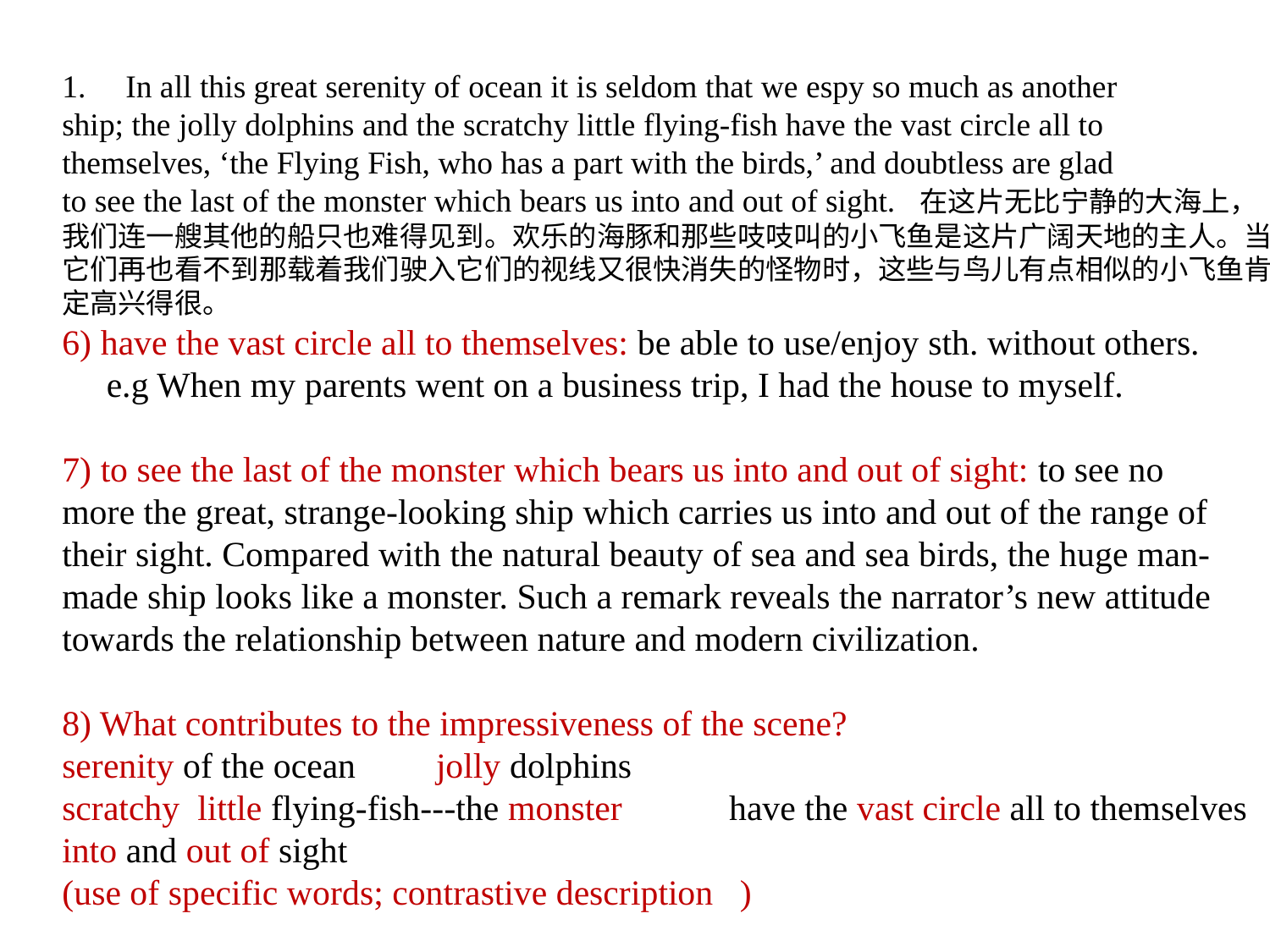

In all this great serenity of ocean it is seldom that we espy so much as another
ship; the jolly dolphins and the scratchy little flying-fish have the vast circle all to
themselves, ‘the Flying Fish, who has a part with the birds,’ and doubtless are glad
to see the last of the monster which bears us into and out of sight.  在这片无比宁静的大海上，
我们连一艘其他的船只也难得见到。欢乐的海豚和那些吱吱叫的小飞鱼是这片广阔天地的主人。当
它们再也看不到那载着我们驶入它们的视线又很快消失的怪物时，这些与鸟儿有点相似的小飞鱼肯
定高兴得很。
6) have the vast circle all to themselves: be able to use/enjoy sth. without others.
     e.g When my parents went on a business trip, I had the house to myself.

7) to see the last of the monster which bears us into and out of sight: to see no
more the great, strange-looking ship which carries us into and out of the range of
their sight. Compared with the natural beauty of sea and sea birds, the huge man-
made ship looks like a monster. Such a remark reveals the narrator’s new attitude
towards the relationship between nature and modern civilization.

8) What contributes to the impressiveness of the scene?
serenity of the ocean         jolly dolphins
scratchy  little flying-fish---the monster            have the vast circle all to themselves
into and out of sight
(use of specific words; contrastive description   )